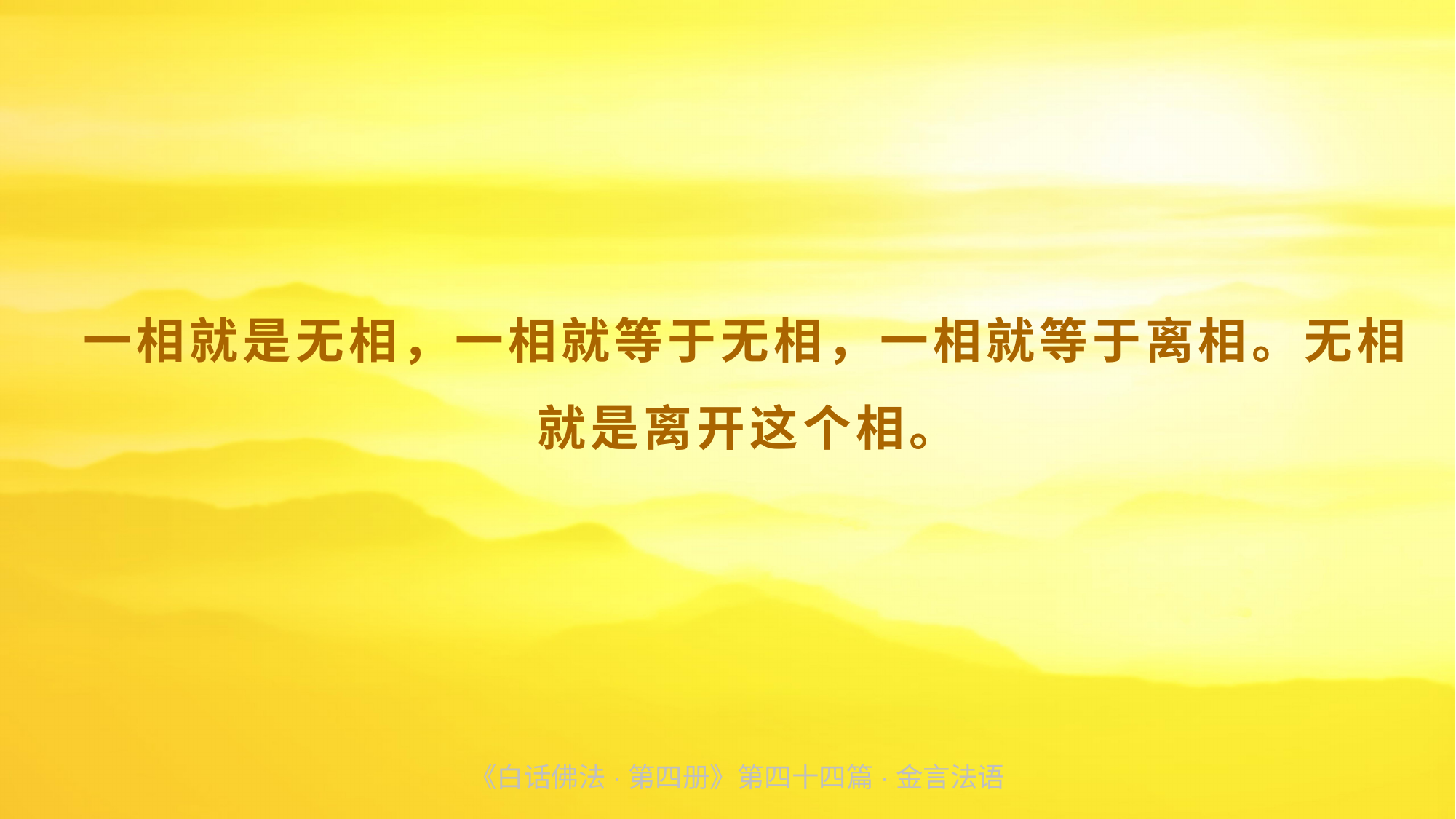

一相就是无相，一相就等于无相，一相就等于离相。无相就是离开这个相。
  《白话佛法·第四册》第四十四篇·金言法语